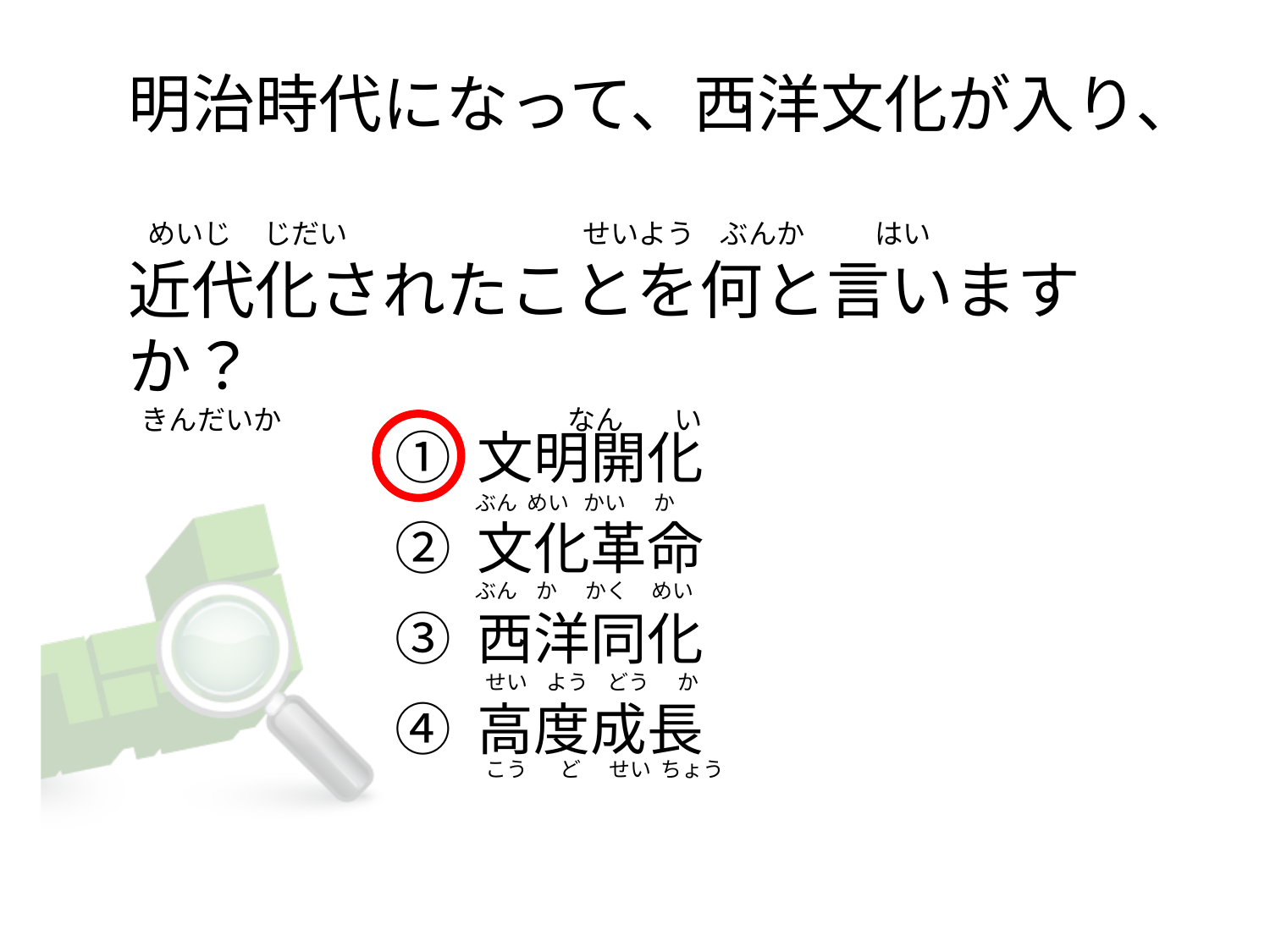

# 明治時代になって、西洋文化が入り、    めいじ     じだい                                     せいよう    ぶんか           はい 近代化されたことを何と言いますか？   きんだいか                                             なん        い

① 文明開化
② 文化革命
③ 西洋同化
④ 高度成長
ぶん  めい   かい      か
ぶん    か      かく     めい
 せい    よう    どう      か
 こう       ど      せい  ちょう